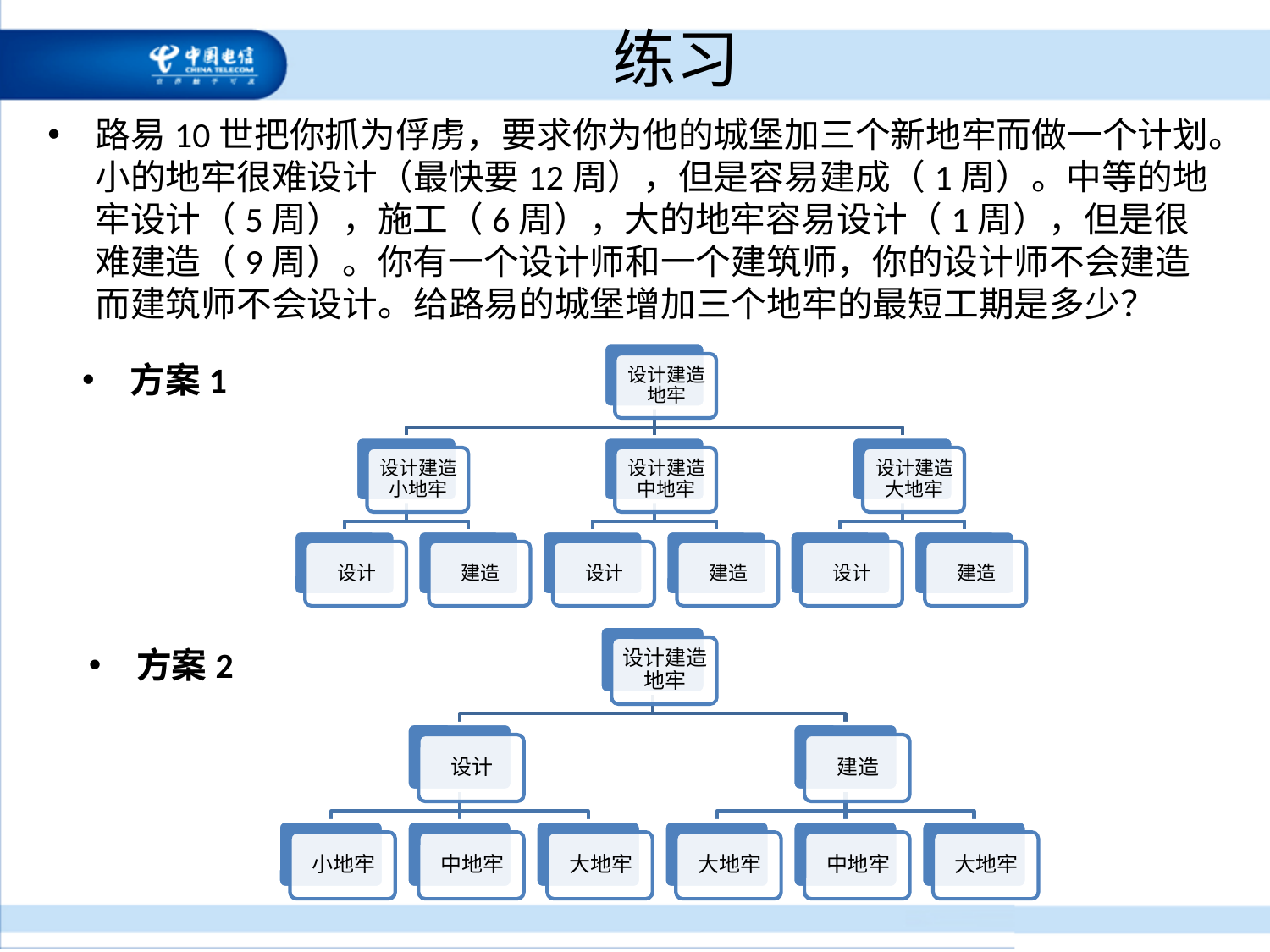

# 练习
路易10世把你抓为俘虏，要求你为他的城堡加三个新地牢而做一个计划。小的地牢很难设计（最快要12周），但是容易建成（1周）。中等的地牢设计（5周），施工（6周），大的地牢容易设计（1周），但是很难建造（9周）。你有一个设计师和一个建筑师，你的设计师不会建造而建筑师不会设计。给路易的城堡增加三个地牢的最短工期是多少？

设计建造地牢
设计建造小地牢
设计
建造
设计建造中地牢
设计
建造
设计建造大地牢
设计
建造
方案1
设计建造地牢
设计
小地牢
中地牢
大地牢
建造
大地牢
中地牢
大地牢
方案2